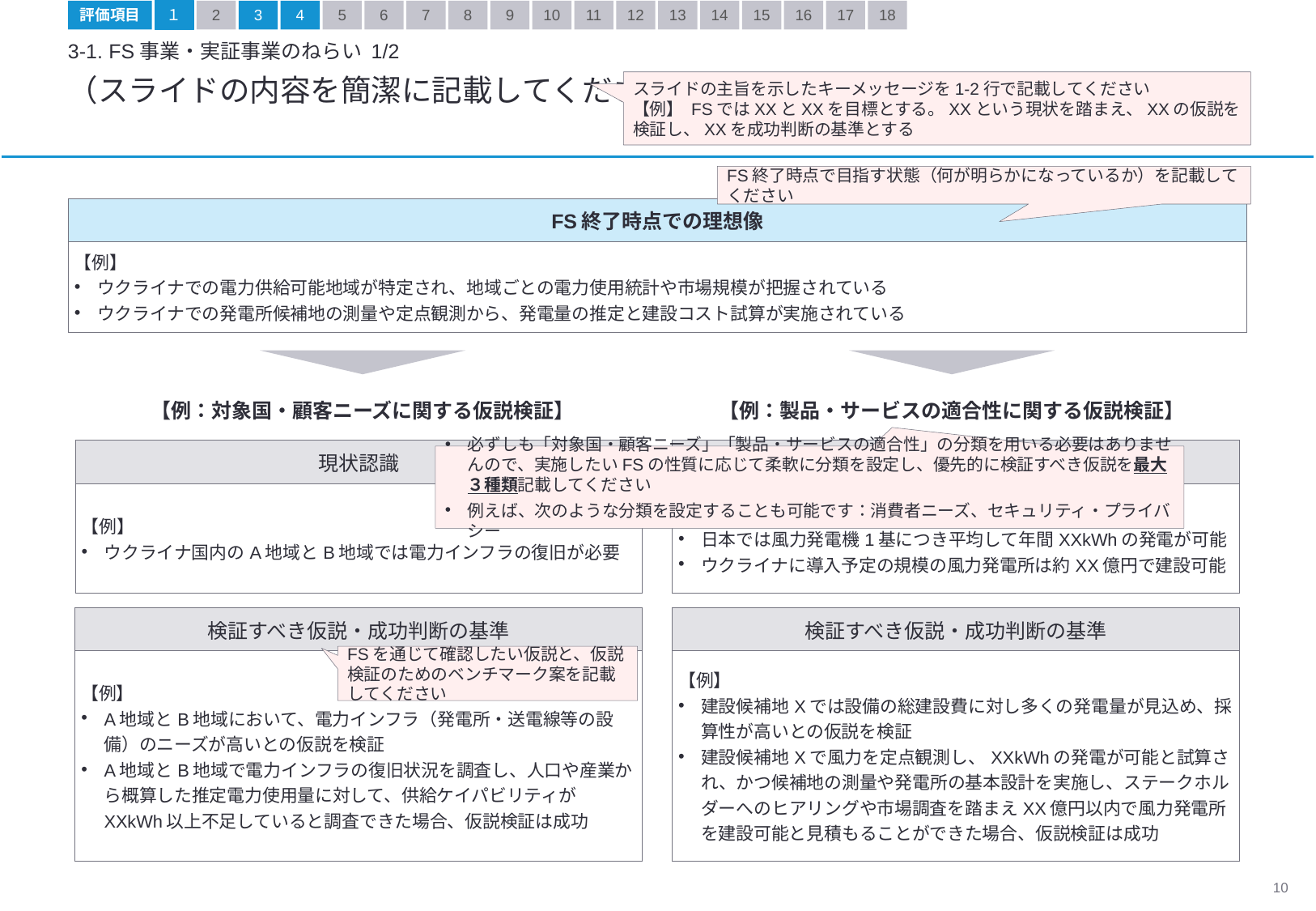

評価項目
１
2
3
4
5
6
7
8
9
10
11
12
13
14
15
16
17
18
3-1. FS事業・実証事業のねらい 1/2
（スライドの内容を簡潔に記載してください）
スライドの主旨を示したキーメッセージを1-2行で記載してください
【例】 FSではXXとXXを目標とする。XXという現状を踏まえ、XXの仮説を検証し、XXを成功判断の基準とする
FS終了時点で目指す状態（何が明らかになっているか）を記載してください
| FS終了時点での理想像 |
| --- |
| 【例】 ウクライナでの電力供給可能地域が特定され、地域ごとの電力使用統計や市場規模が把握されている ウクライナでの発電所候補地の測量や定点観測から、発電量の推定と建設コスト試算が実施されている |

【例：対象国・顧客ニーズに関する仮説検証】
【例：製品・サービスの適合性に関する仮説検証】
| 現状認識 |
| --- |
| 【例】 ウクライナ国内のA地域とB地域では電力インフラの復旧が必要 |
| 現状認識 |
| --- |
| 【例】 日本では風力発電機1基につき平均して年間XXkWhの発電が可能 ウクライナに導入予定の規模の風力発電所は約XX億円で建設可能 |
必ずしも「対象国・顧客ニーズ」「製品・サービスの適合性」の分類を用いる必要はありませんので、実施したいFSの性質に応じて柔軟に分類を設定し、優先的に検証すべき仮説を最大３種類記載してください
例えば、次のような分類を設定することも可能です：消費者ニーズ、セキュリティ・プライバシー
| 検証すべき仮説・成功判断の基準 |
| --- |
| 【例】 A地域とB地域において、電力インフラ（発電所・送電線等の設備）のニーズが高いとの仮説を検証 A地域とB地域で電力インフラの復旧状況を調査し、人口や産業から概算した推定電力使用量に対して、供給ケイパビリティがXXkWh以上不足していると調査できた場合、仮説検証は成功 |
| 検証すべき仮説・成功判断の基準 |
| --- |
| 【例】 建設候補地Xでは設備の総建設費に対し多くの発電量が見込め、採算性が高いとの仮説を検証 建設候補地Xで風力を定点観測し、XXkWhの発電が可能と試算され、かつ候補地の測量や発電所の基本設計を実施し、ステークホルダーへのヒアリングや市場調査を踏まえXX億円以内で風力発電所を建設可能と見積もることができた場合、仮説検証は成功 |
FSを通じて確認したい仮説と、仮説検証のためのベンチマーク案を記載してください